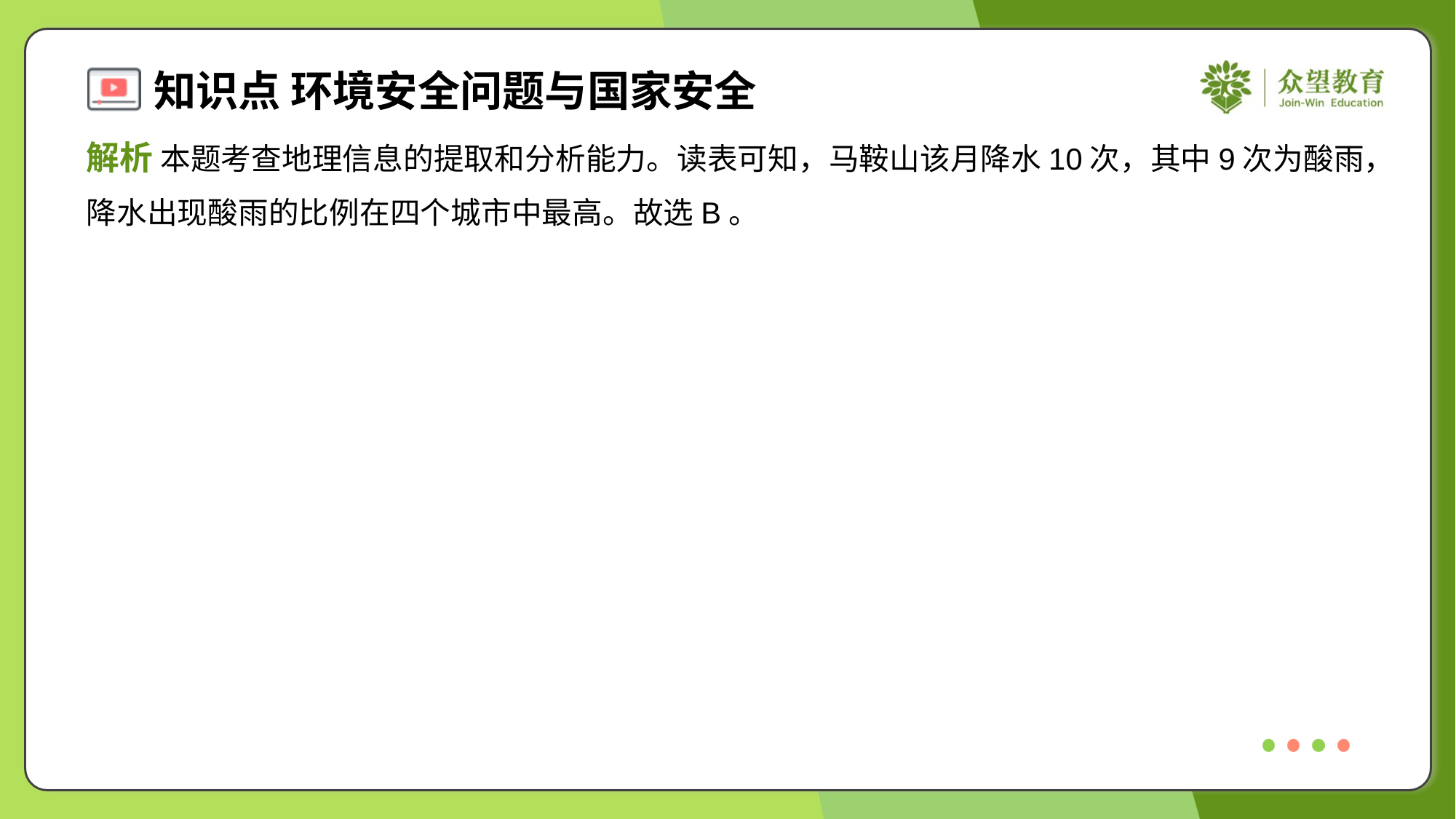

解析 本题考查地理信息的提取和分析能力。读表可知，马鞍山该月降水10次，其中9次为酸雨，
降水出现酸雨的比例在四个城市中最高。故选B。